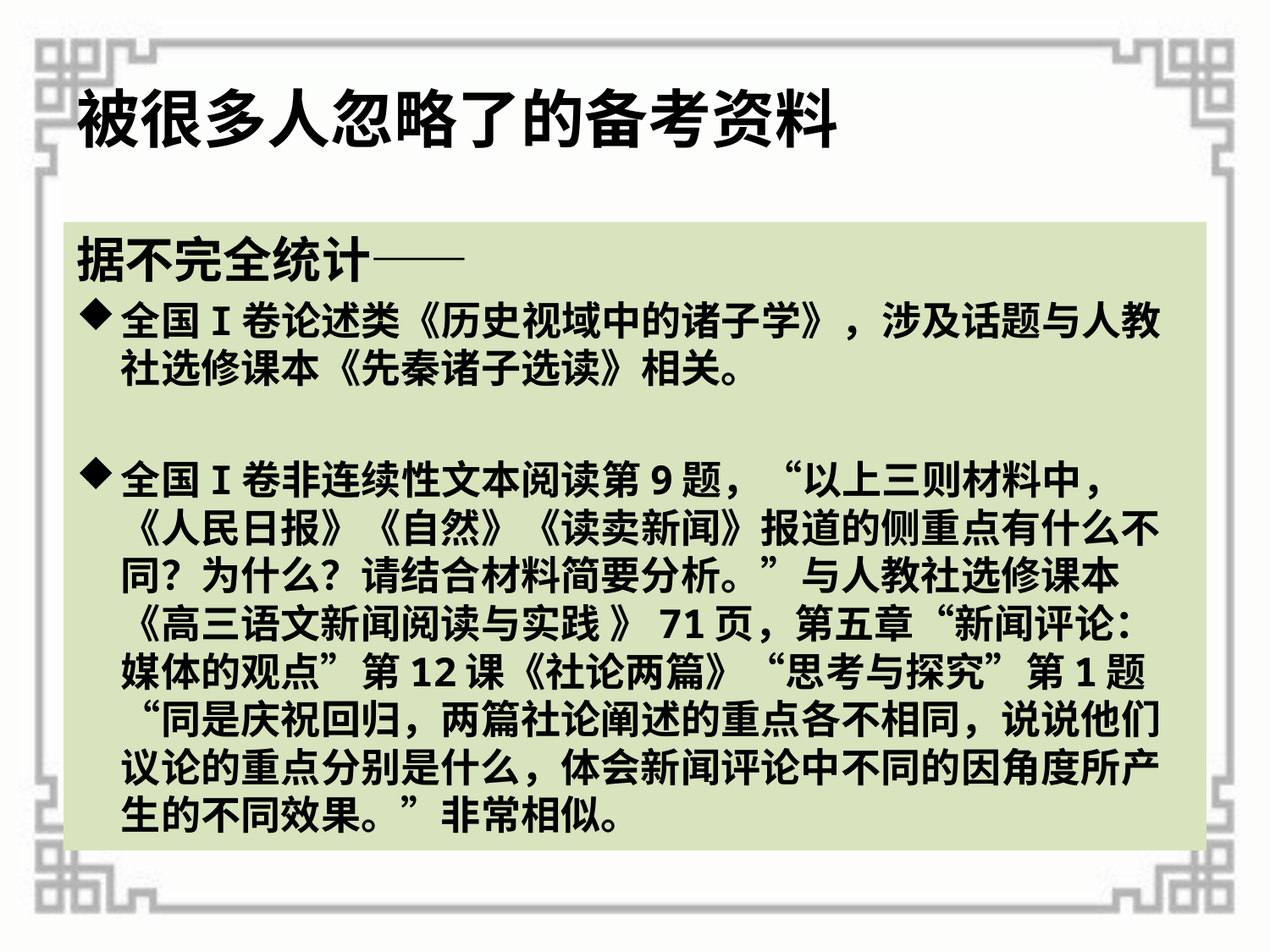

# 被很多人忽略了的备考资料
据不完全统计——
全国I卷论述类《历史视域中的诸子学》，涉及话题与人教社选修课本《先秦诸子选读》相关。

全国I卷非连续性文本阅读第9题，“以上三则材料中，《人民日报》《自然》《读卖新闻》报道的侧重点有什么不同？为什么？请结合材料简要分析。”与人教社选修课本《高三语文新闻阅读与实践 》71页，第五章“新闻评论：媒体的观点”第12课《社论两篇》“思考与探究”第1题“同是庆祝回归，两篇社论阐述的重点各不相同，说说他们议论的重点分别是什么，体会新闻评论中不同的因角度所产生的不同效果。”非常相似。